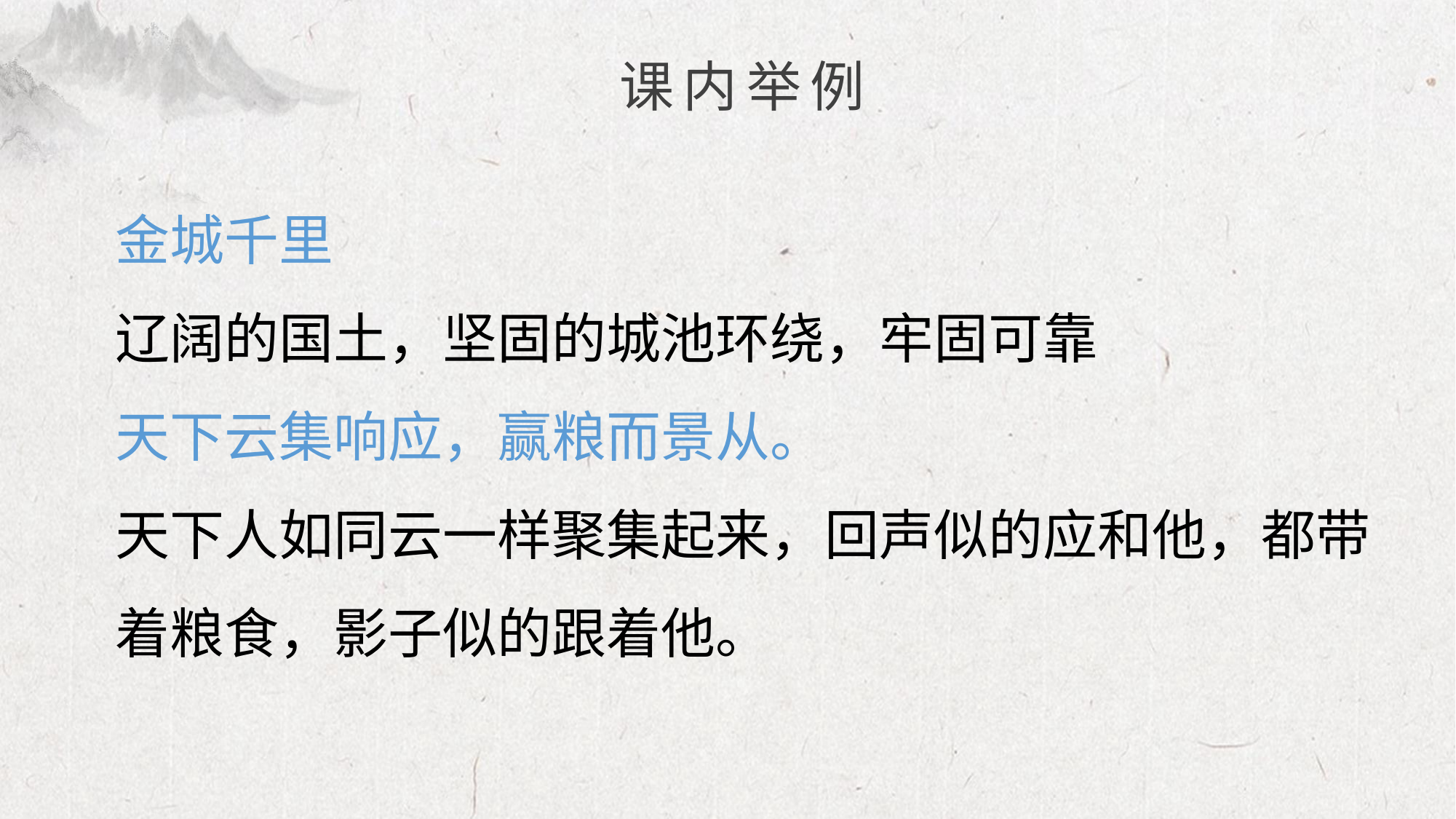

课内举例
金城千里
辽阔的国土，坚固的城池环绕，牢固可靠
天下云集响应，赢粮而景从。
天下人如同云一样聚集起来，回声似的应和他，都带着粮食，影子似的跟着他。